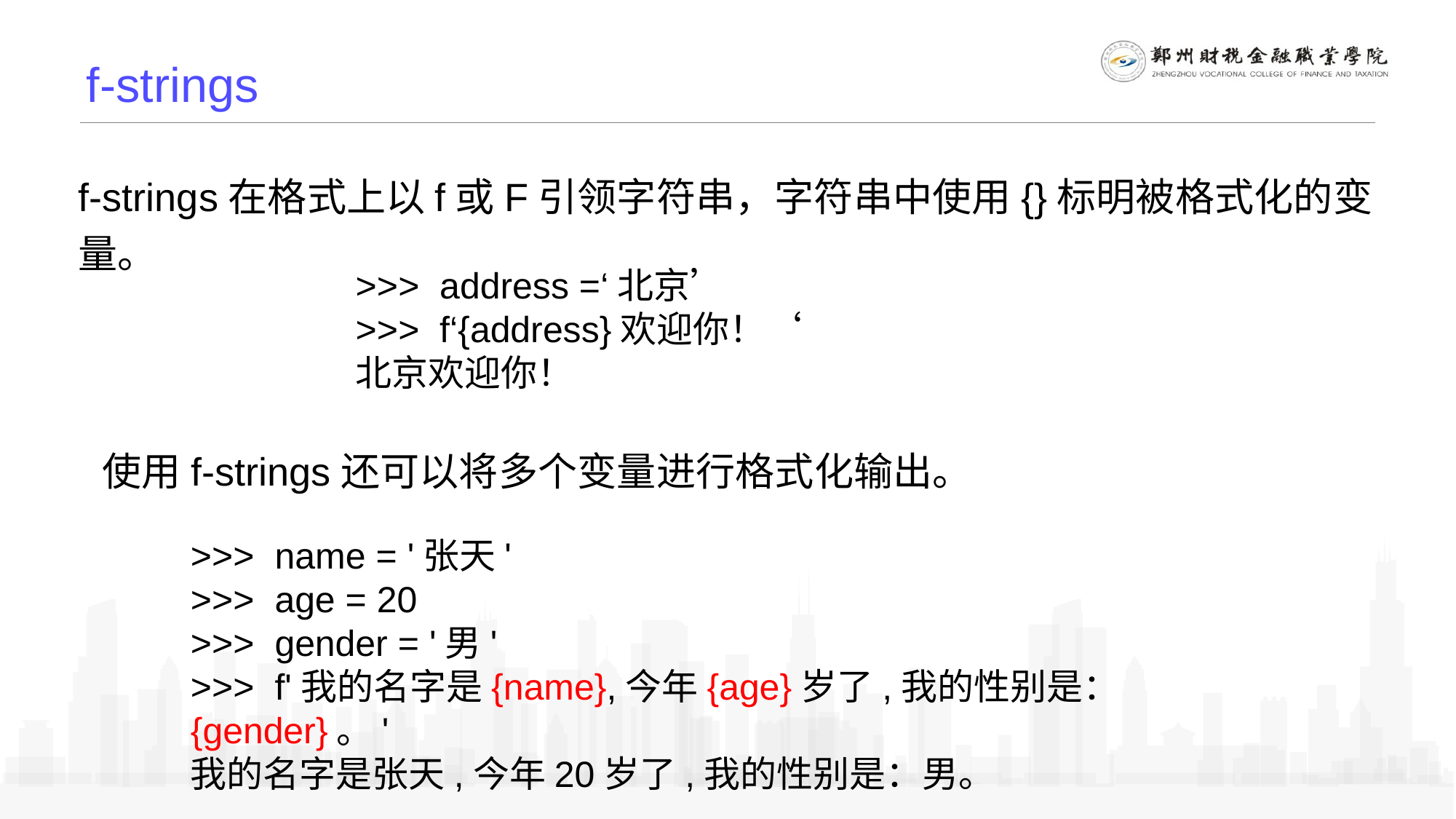

f-strings
f-strings在格式上以f或F引领字符串，字符串中使用{}标明被格式化的变量。
>>>  address =‘北京’
>>>  f‘{address}欢迎你！‘
北京欢迎你！
使用f-strings还可以将多个变量进行格式化输出。
>>>  name = '张天'
>>>  age = 20
>>>  gender = '男'
>>>  f'我的名字是{name},今年{age}岁了,我的性别是：{gender}。'
我的名字是张天,今年20岁了,我的性别是：男。